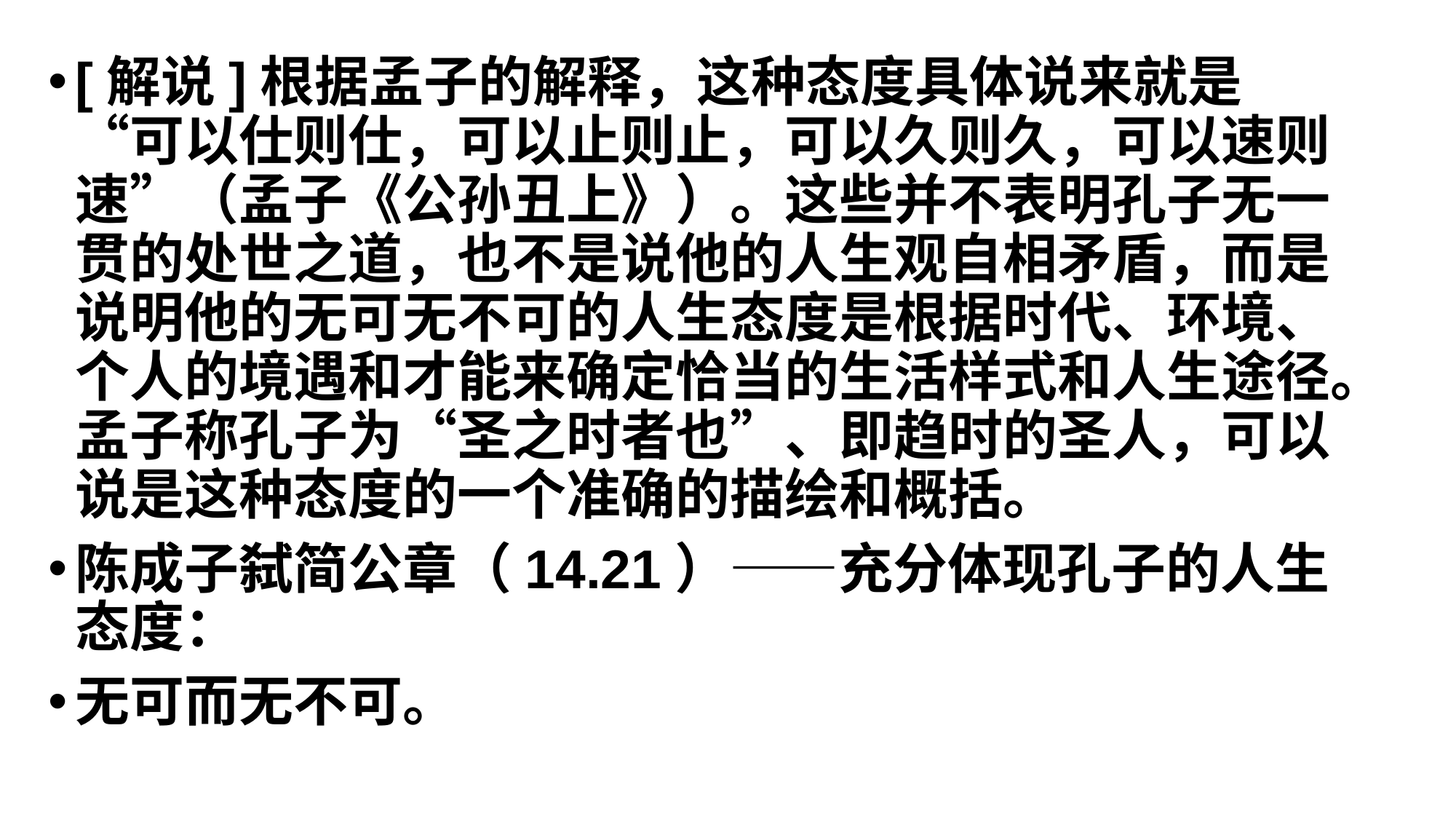

#
[解说]根据孟子的解释，这种态度具体说来就是“可以仕则仕，可以止则止，可以久则久，可以速则速”（孟子《公孙丑上》）。这些并不表明孔子无一贯的处世之道，也不是说他的人生观自相矛盾，而是说明他的无可无不可的人生态度是根据时代、环境、个人的境遇和才能来确定恰当的生活样式和人生途径。孟子称孔子为“圣之时者也”、即趋时的圣人，可以说是这种态度的一个准确的描绘和概括。
陈成子弑简公章（14.21）——充分体现孔子的人生态度：
无可而无不可。